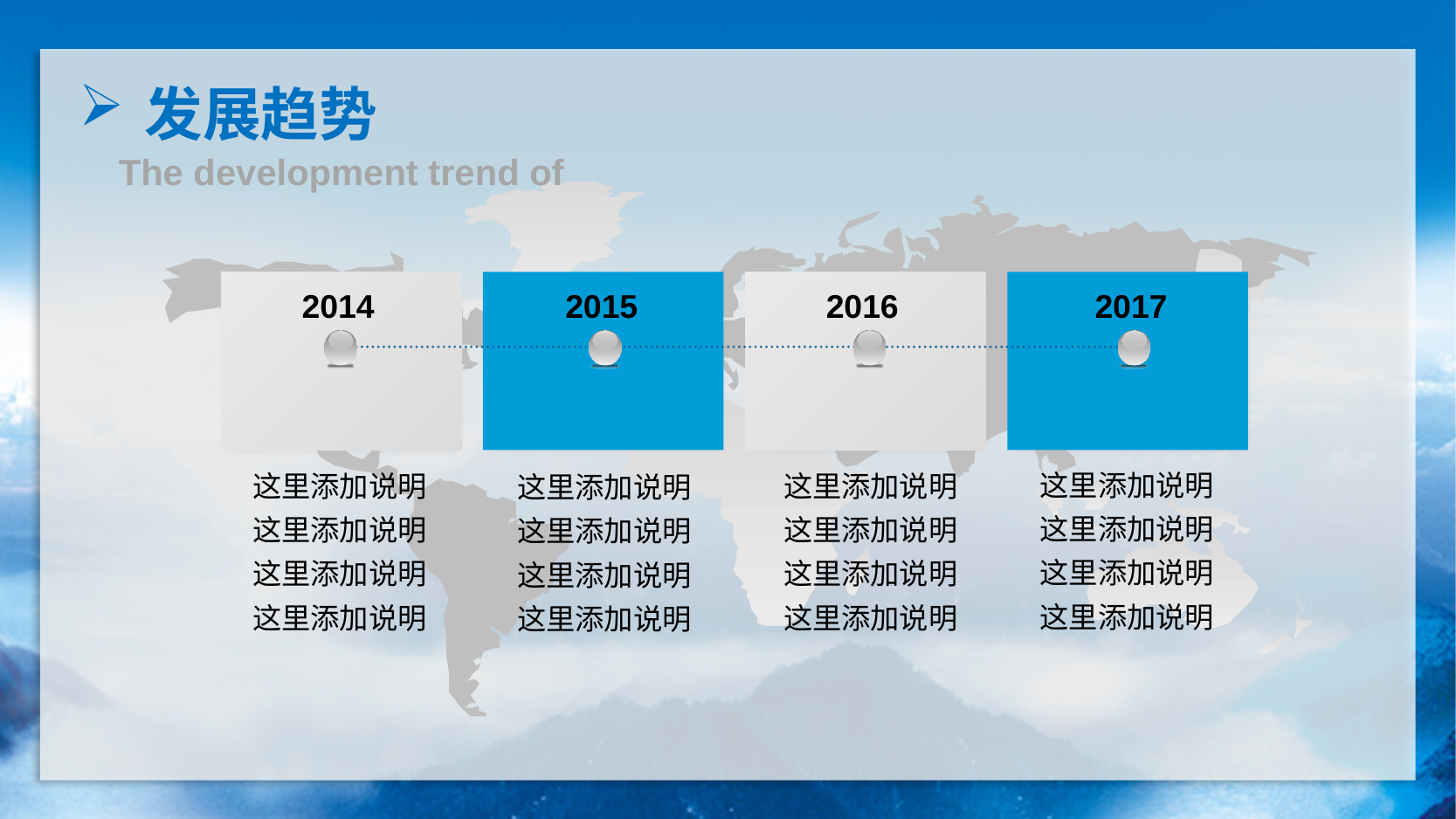

发展趋势
The development trend of

2014

2015

2016

2017

这里添加说明
这里添加说明
这里添加说明
这里添加说明
这里添加说明
这里添加说明
这里添加说明
这里添加说明
这里添加说明
这里添加说明
这里添加说明
这里添加说明
这里添加说明
这里添加说明
这里添加说明
这里添加说明